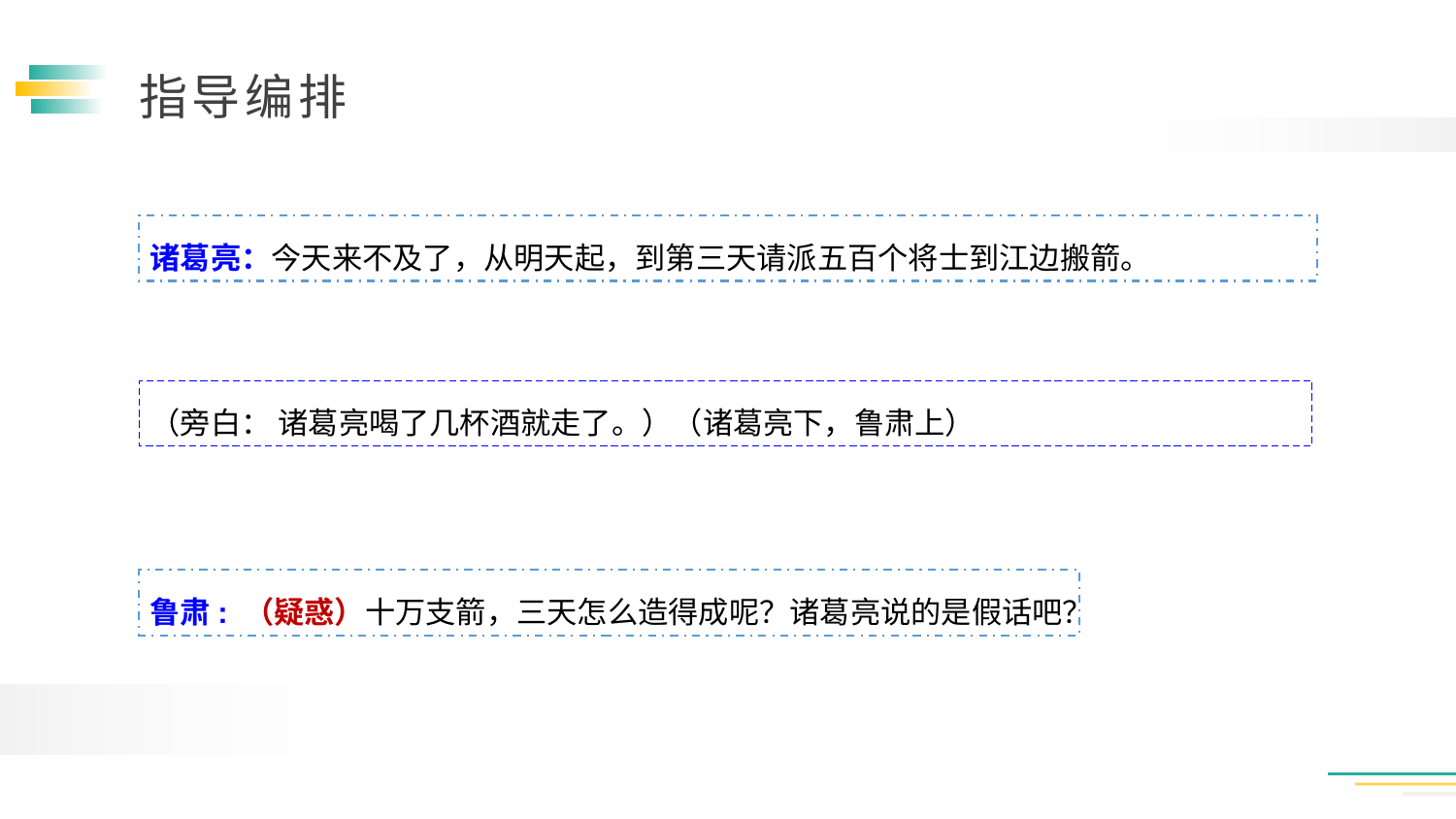

诸葛亮：今天来不及了，从明天起，到第三天请派五百个将士到江边搬箭。
（旁白： 诸葛亮喝了几杯酒就走了。）（诸葛亮下，鲁肃上）
鲁肃: （疑惑）十万支箭，三天怎么造得成呢？诸葛亮说的是假话吧？